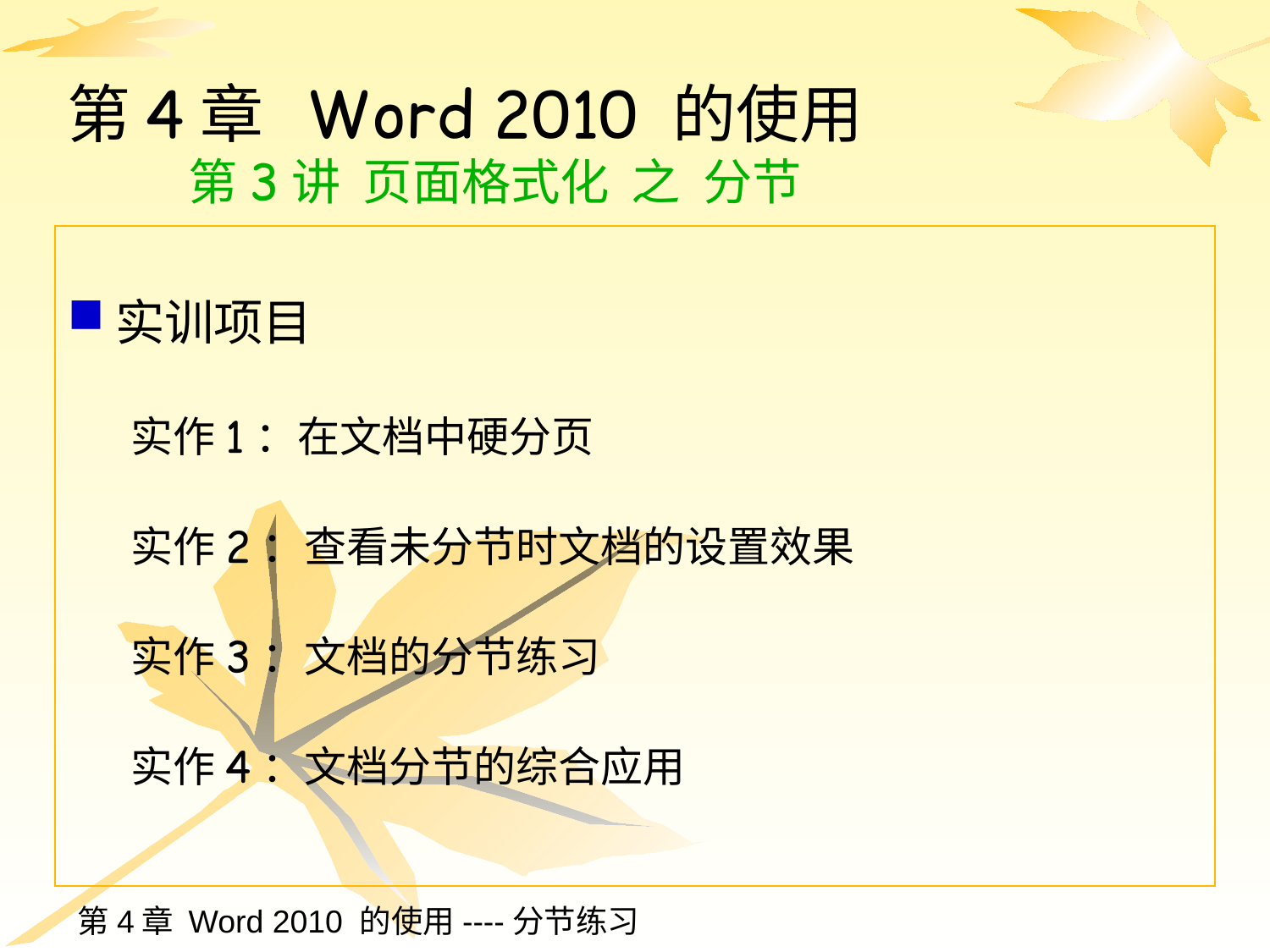

# 第4章  Word 2010 的使用 第3讲  页面格式化  之  分节
实训项目
实作1：在文档中硬分页
实作2：查看未分节时文档的设置效果
实作3：文档的分节练习
实作4：文档分节的综合应用